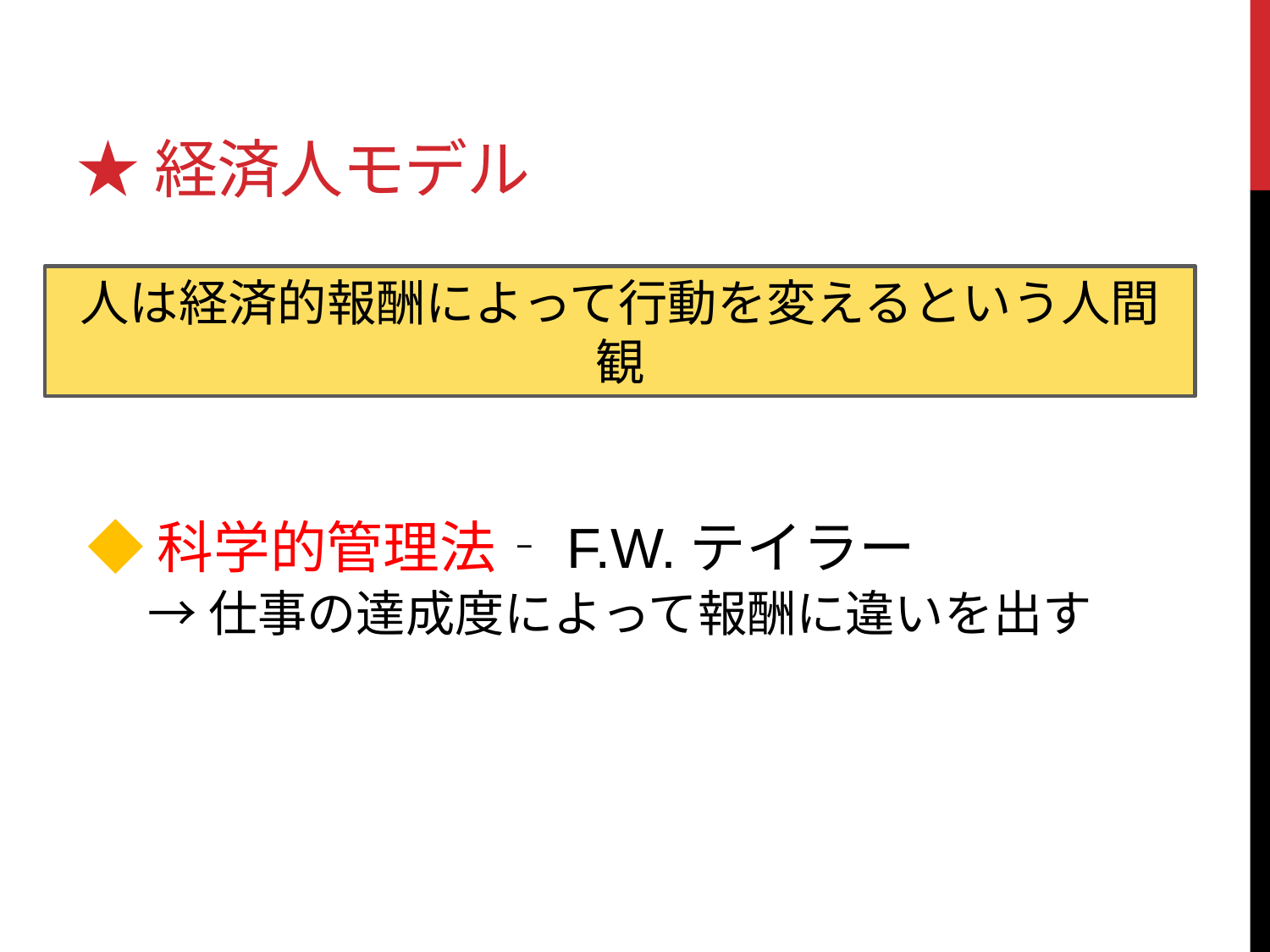

# ★経済人モデル
人は経済的報酬によって行動を変えるという人間観
◆科学的管理法‐F.W.テイラー
→仕事の達成度によって報酬に違いを出す